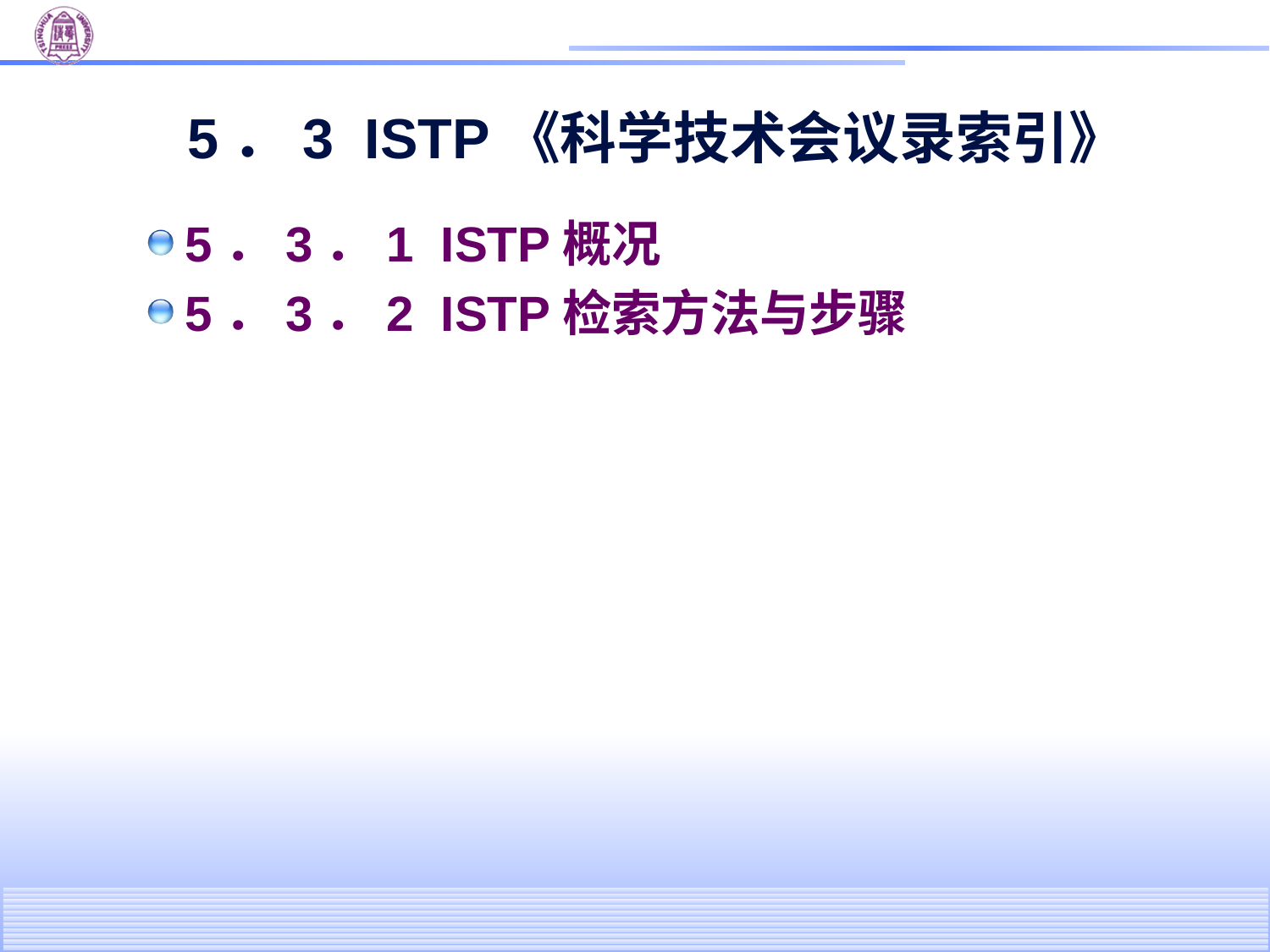

# 5．3  ISTP《科学技术会议录索引》
5．3．1  ISTP概况
5．3．2  ISTP检索方法与步骤